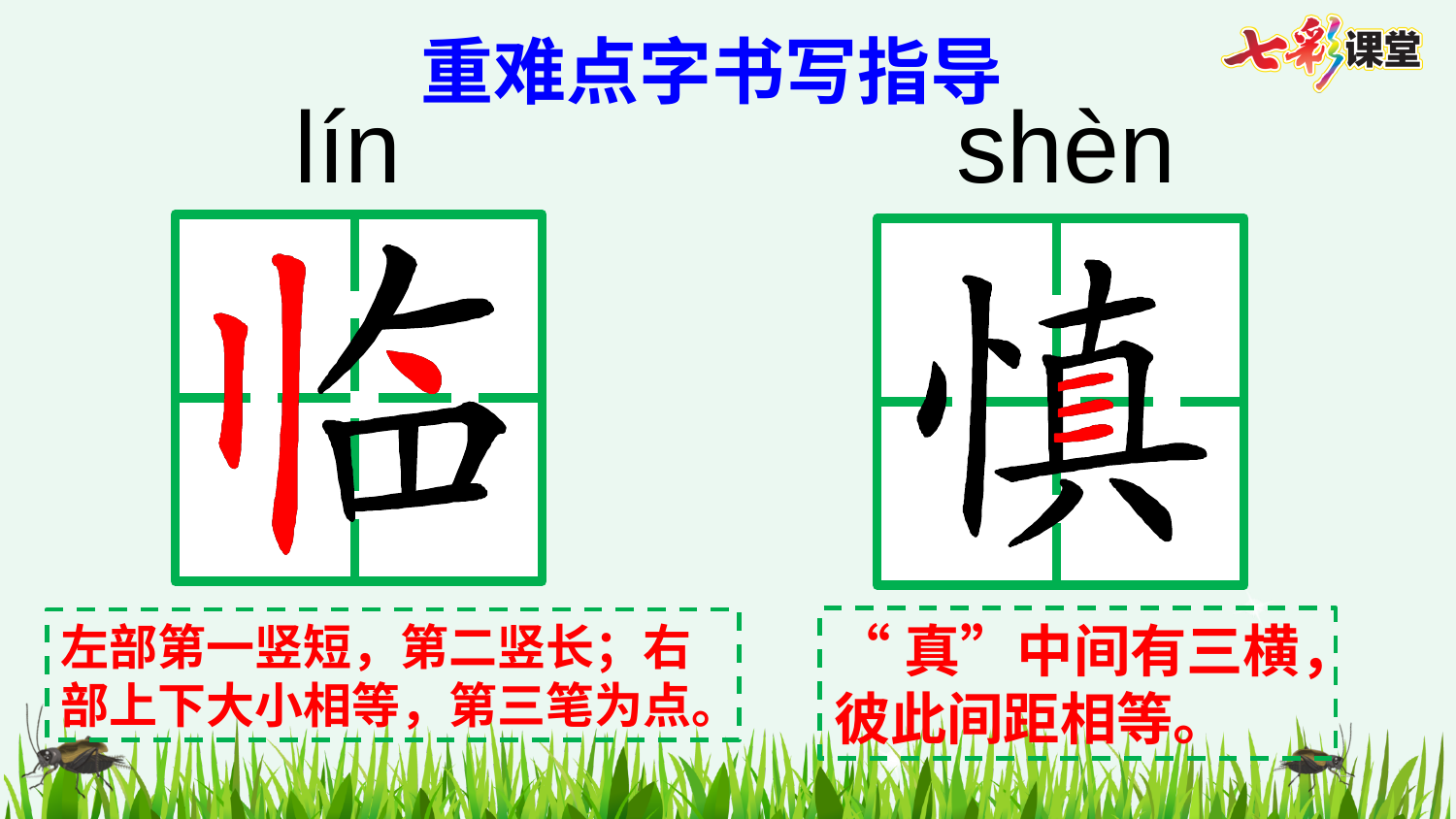

重难点字书写指导
lín
shèn

“真”中间有三横，彼此间距相等。
左部第一竖短，第二竖长；右部上下大小相等，第三笔为点。